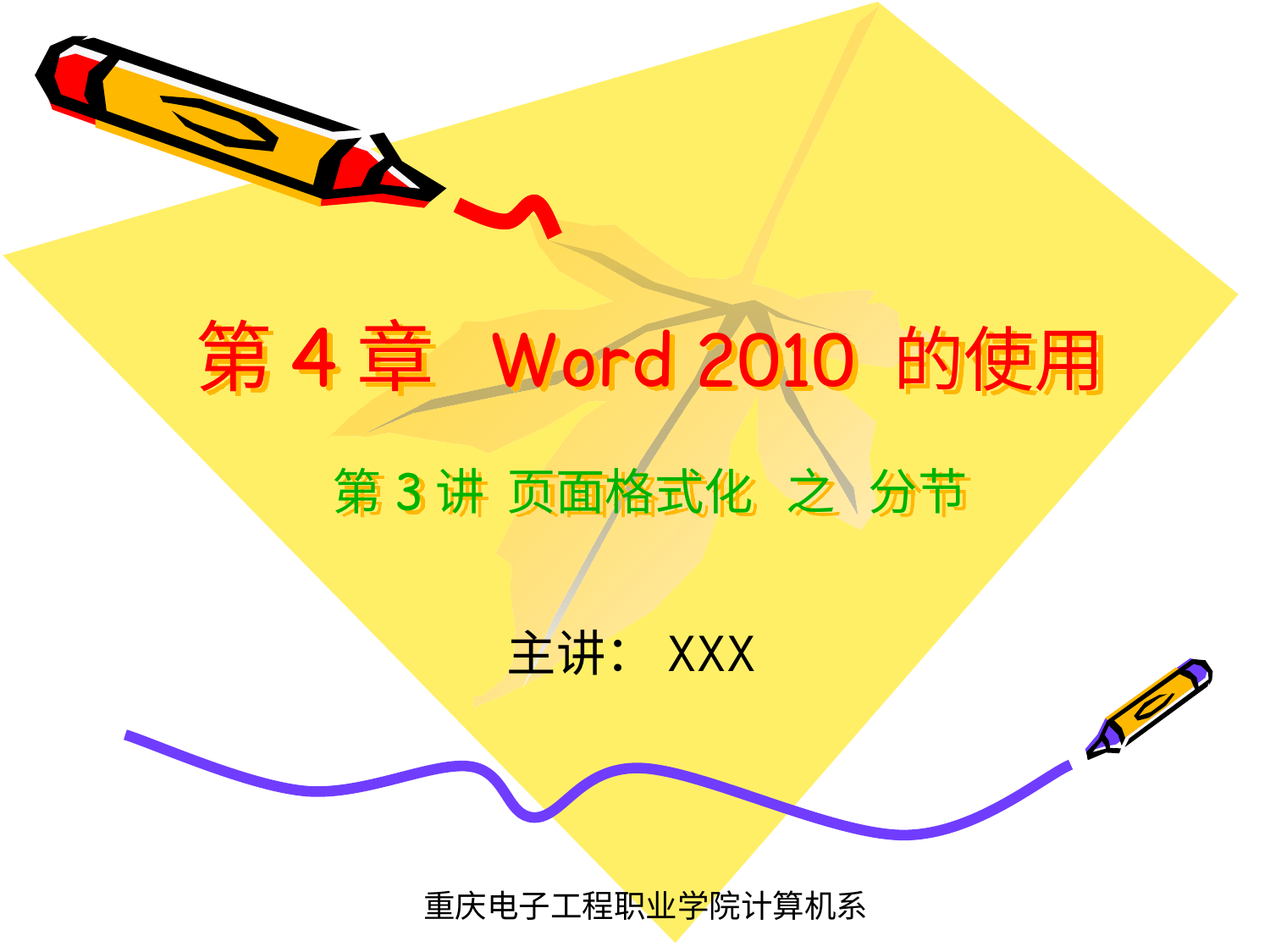

# 第4章  Word 2010 的使用 第3讲  页面格式化   之   分节
主讲：XXX